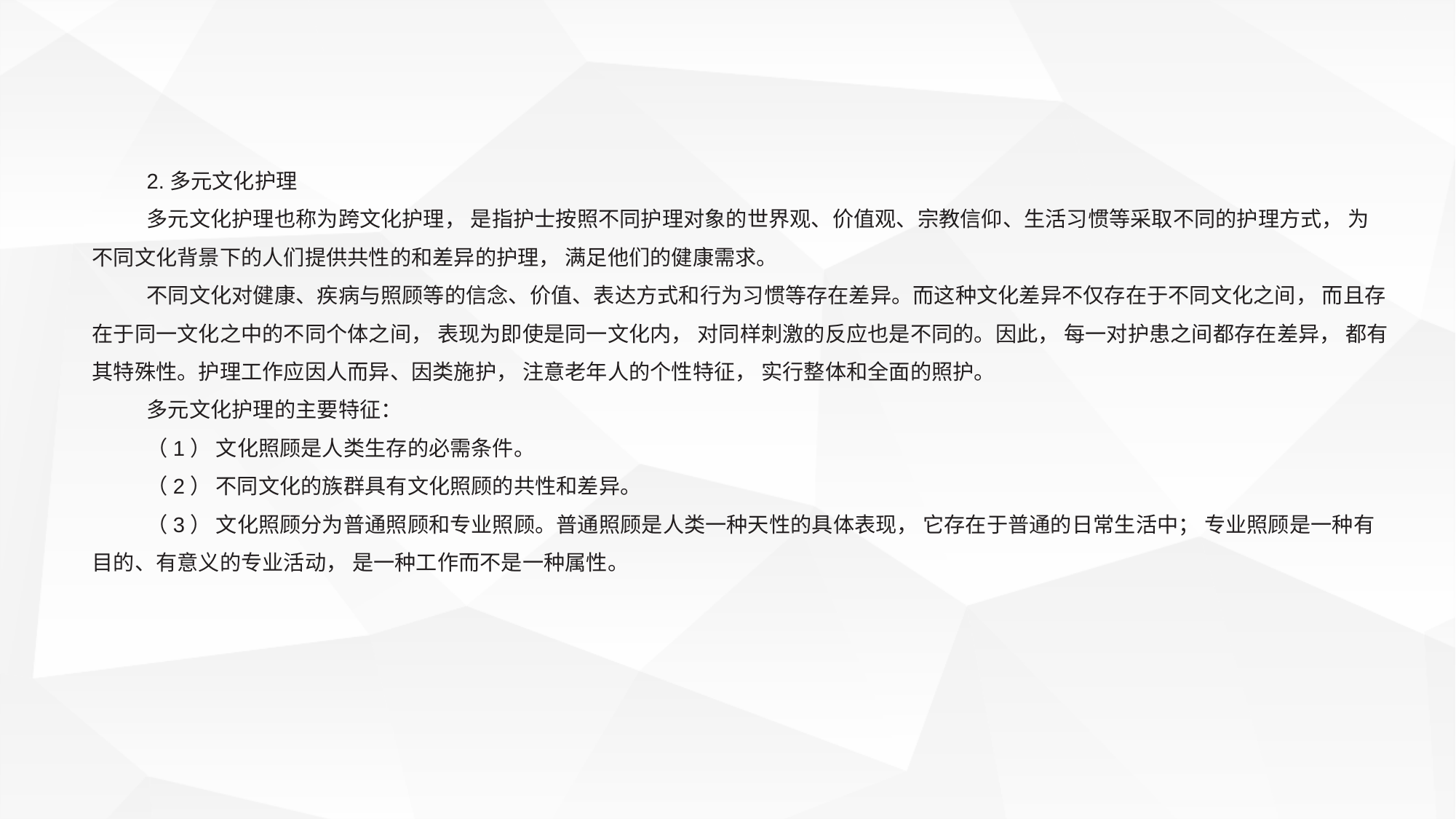

2.多元文化护理
多元文化护理也称为跨文化护理， 是指护士按照不同护理对象的世界观、价值观、宗教信仰、生活习惯等采取不同的护理方式， 为不同文化背景下的人们提供共性的和差异的护理， 满足他们的健康需求。
不同文化对健康、疾病与照顾等的信念、价值、表达方式和行为习惯等存在差异。而这种文化差异不仅存在于不同文化之间， 而且存在于同一文化之中的不同个体之间， 表现为即使是同一文化内， 对同样刺激的反应也是不同的。因此， 每一对护患之间都存在差异， 都有其特殊性。护理工作应因人而异、因类施护， 注意老年人的个性特征， 实行整体和全面的照护。
多元文化护理的主要特征：
（1） 文化照顾是人类生存的必需条件。
（2） 不同文化的族群具有文化照顾的共性和差异。
（3） 文化照顾分为普通照顾和专业照顾。普通照顾是人类一种天性的具体表现， 它存在于普通的日常生活中； 专业照顾是一种有目的、有意义的专业活动， 是一种工作而不是一种属性。